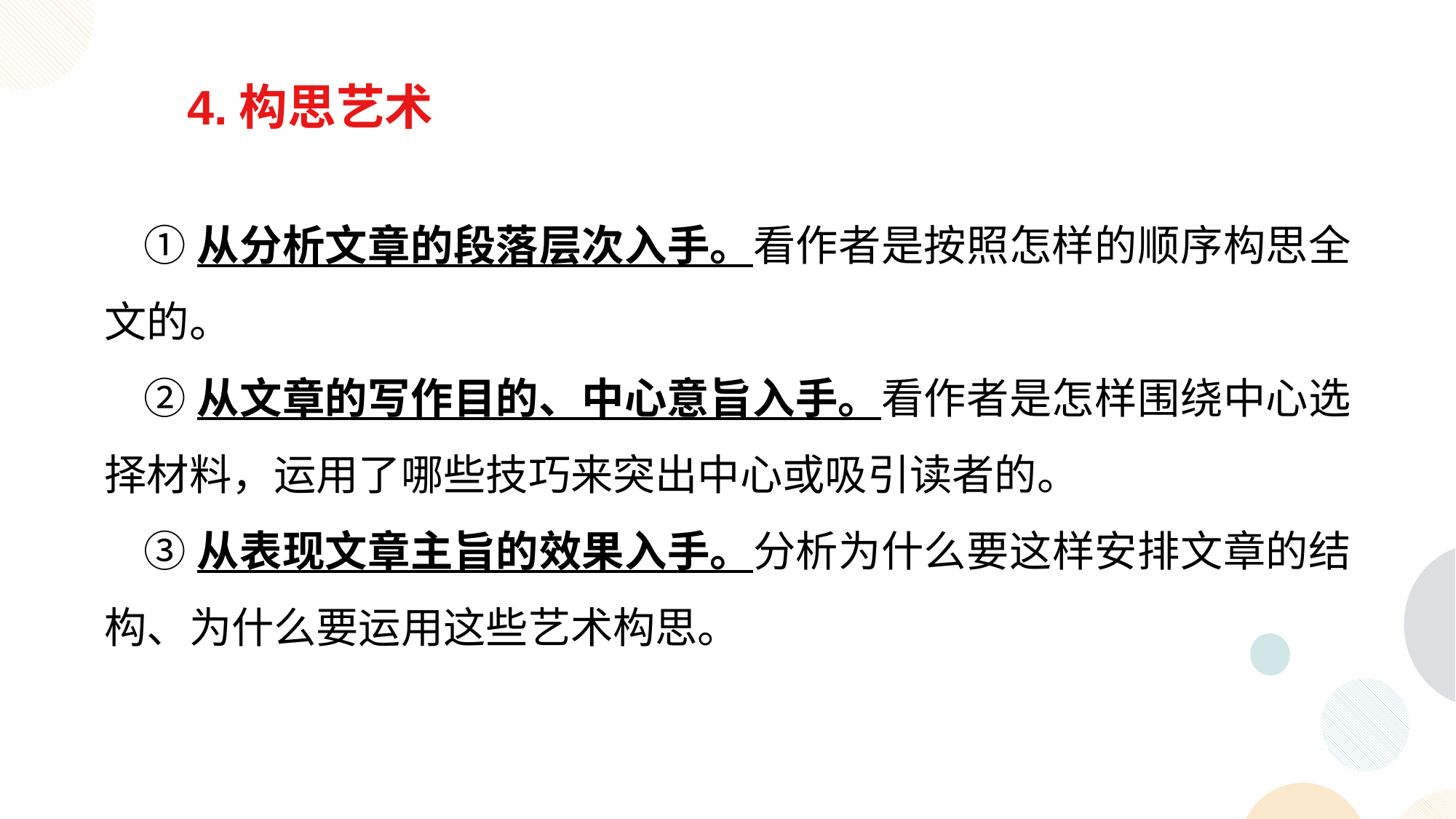

4.构思艺术
    ①从分析文章的段落层次入手。看作者是按照怎样的顺序构思全文的。
    ②从文章的写作目的、中心意旨入手。看作者是怎样围绕中心选择材料，运用了哪些技巧来突出中心或吸引读者的。
    ③从表现文章主旨的效果入手。分析为什么要这样安排文章的结构、为什么要运用这些艺术构思。